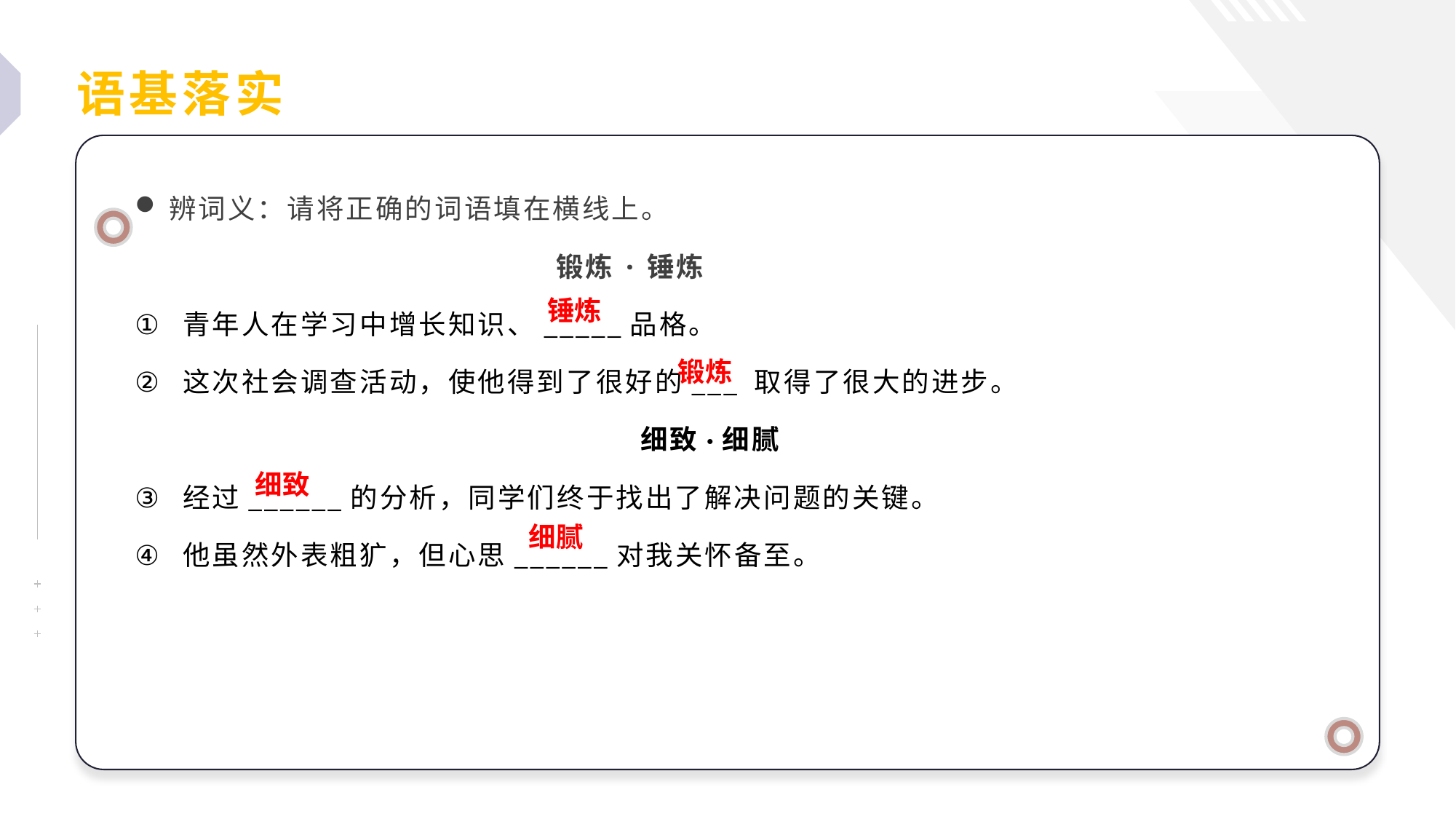

语基落实

辨词义：请将正确的词语填在横线上。
                                                 锻炼·锤炼
青年人在学习中增长知识、_____品格。
这次社会调查活动，使他得到了很好的___ 取得了很大的进步。
                                                           细致·细腻
经过______的分析，同学们终于找出了解决问题的关键。
他虽然外表粗犷，但心思______对我关怀备至。

锤炼
锻炼
细致
细腻